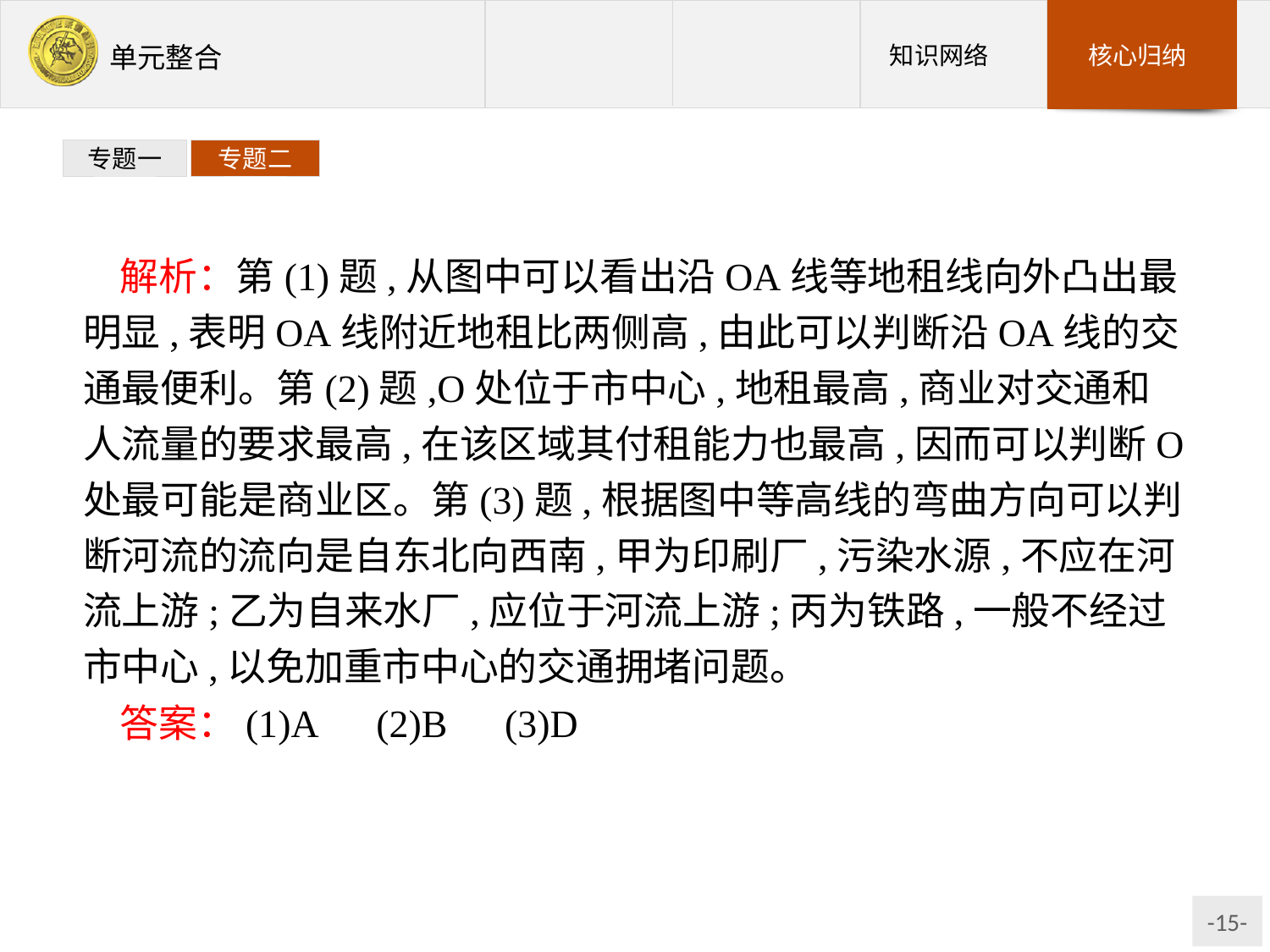

专题一
专题二
解析：第(1)题,从图中可以看出沿OA线等地租线向外凸出最明显,表明OA线附近地租比两侧高,由此可以判断沿OA线的交通最便利。第(2)题,O处位于市中心,地租最高,商业对交通和人流量的要求最高,在该区域其付租能力也最高,因而可以判断O处最可能是商业区。第(3)题,根据图中等高线的弯曲方向可以判断河流的流向是自东北向西南,甲为印刷厂,污染水源,不应在河流上游;乙为自来水厂,应位于河流上游;丙为铁路,一般不经过市中心,以免加重市中心的交通拥堵问题。
答案：(1)A　(2)B　(3)D